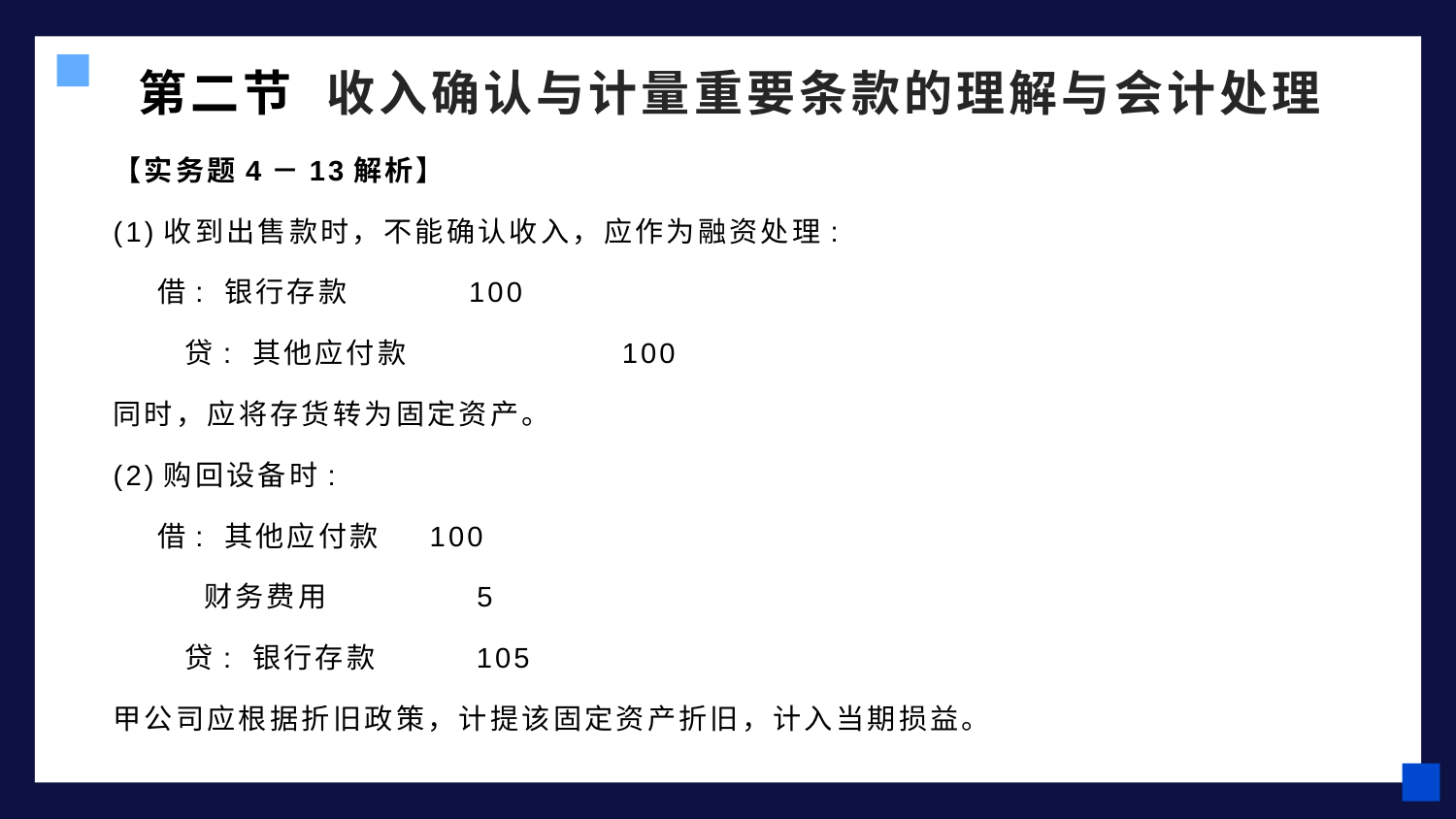

第二节  收入确认与计量重要条款的理解与会计处理
【实务题4－13解析】
(1)收到出售款时，不能确认收入，应作为融资处理:
    借: 银行存款            100
       贷: 其他应付款	       100
同时，应将存货转为固定资产。
(2)购回设备时:
    借: 其他应付款	  100
         财务费用               5
       贷: 银行存款	       105
甲公司应根据折旧政策，计提该固定资产折旧，计入当期损益。